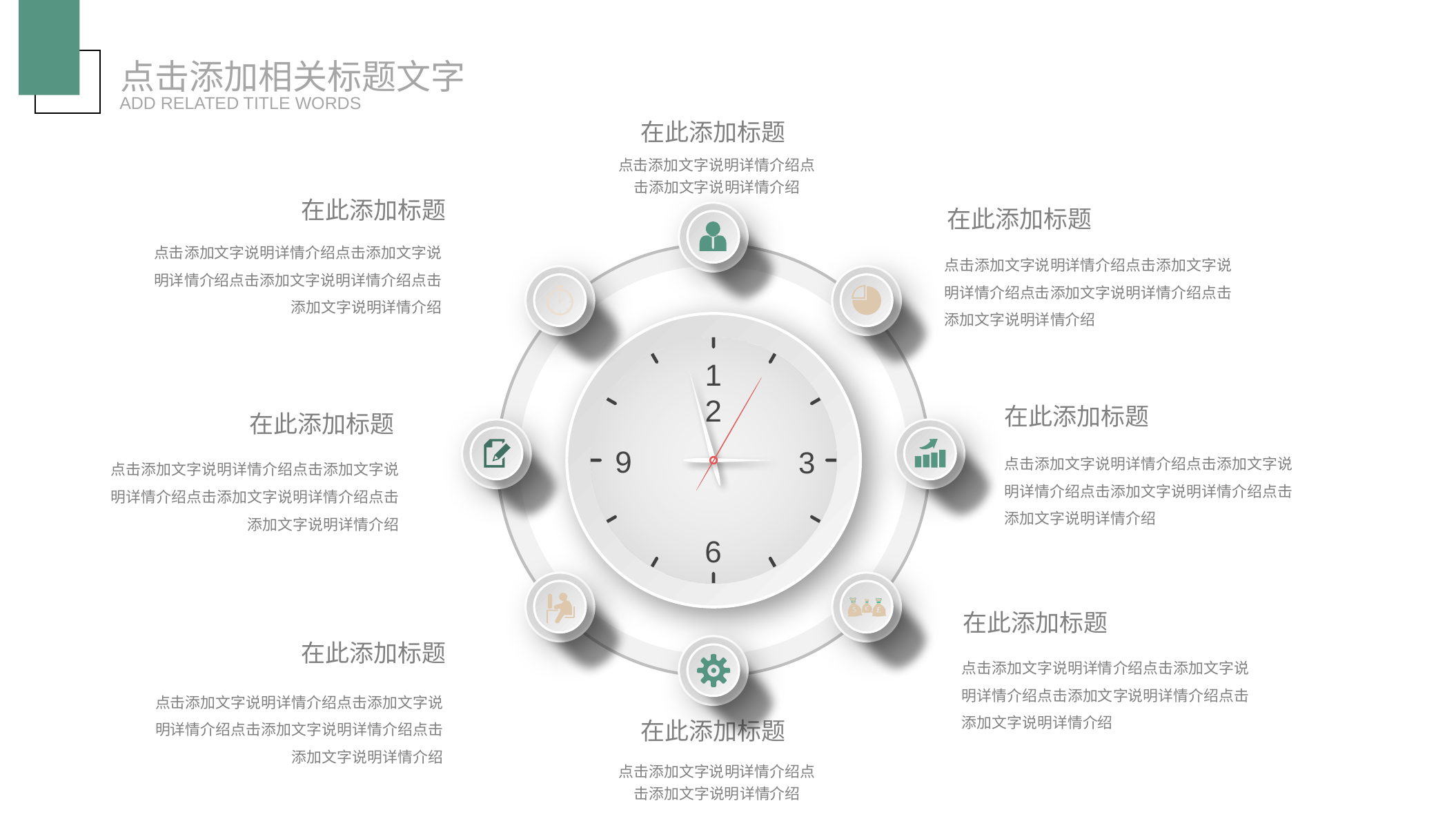

点击添加相关标题文字
ADD RELATED TITLE WORDS
在此添加标题
点击添加文字说明详情介绍点击添加文字说明详情介绍
在此添加标题

在此添加标题
点击添加文字说明详情介绍点击添加文字说明详情介绍点击添加文字说明详情介绍点击添加文字说明详情介绍

点击添加文字说明详情介绍点击添加文字说明详情介绍点击添加文字说明详情介绍点击添加文字说明详情介绍

12

9
3

6
在此添加标题
在此添加标题

点击添加文字说明详情介绍点击添加文字说明详情介绍点击添加文字说明详情介绍点击添加文字说明详情介绍

点击添加文字说明详情介绍点击添加文字说明详情介绍点击添加文字说明详情介绍点击添加文字说明详情介绍

在此添加标题

在此添加标题
点击添加文字说明详情介绍点击添加文字说明详情介绍点击添加文字说明详情介绍点击添加文字说明详情介绍

点击添加文字说明详情介绍点击添加文字说明详情介绍点击添加文字说明详情介绍点击添加文字说明详情介绍

在此添加标题
点击添加文字说明详情介绍点击添加文字说明详情介绍